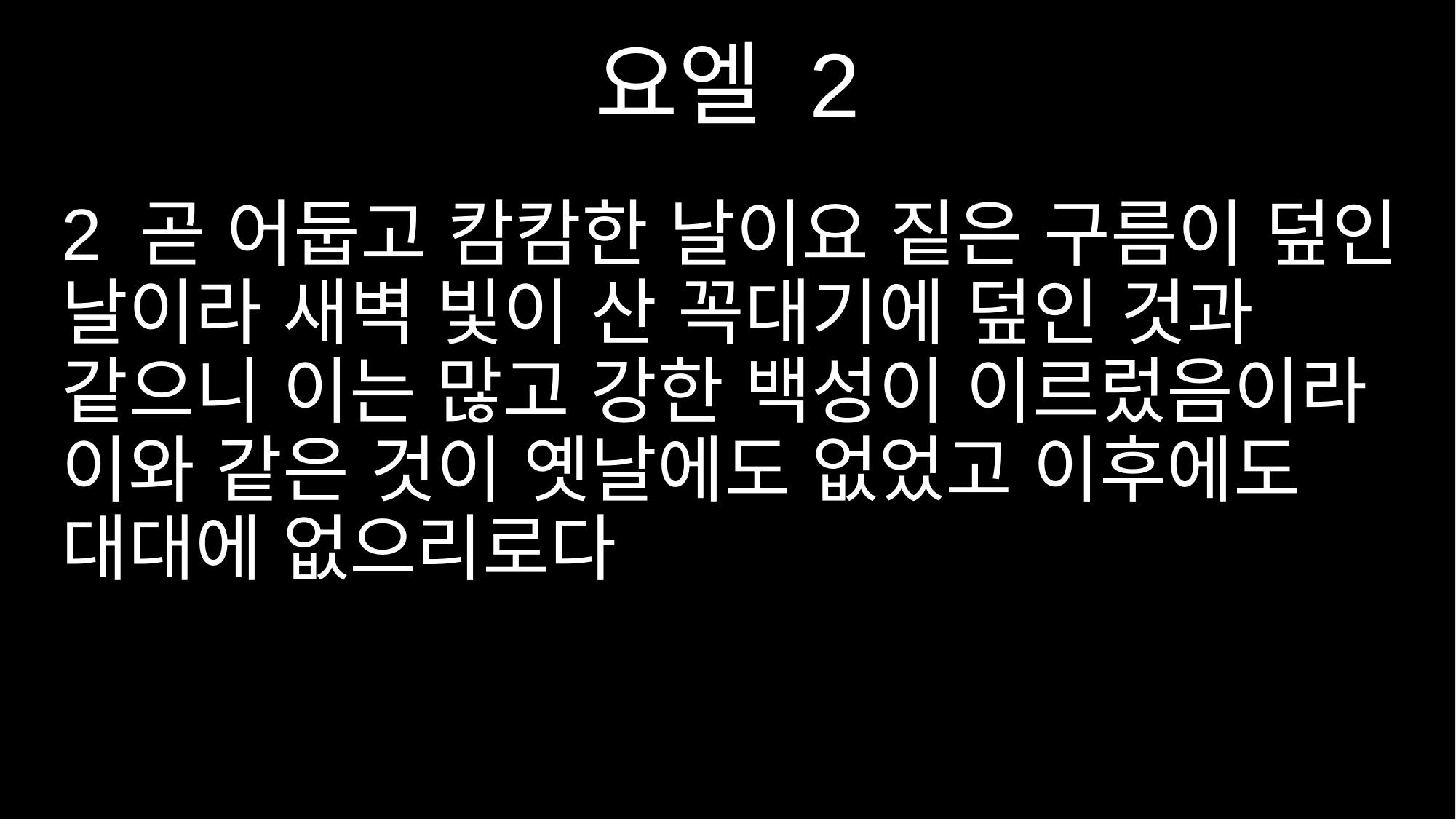

요엘 2
2 곧 어둡고 캄캄한 날이요 짙은 구름이 덮인 날이라 새벽 빛이 산 꼭대기에 덮인 것과 같으니 이는 많고 강한 백성이 이르렀음이라 이와 같은 것이 옛날에도 없었고 이후에도 대대에 없으리로다